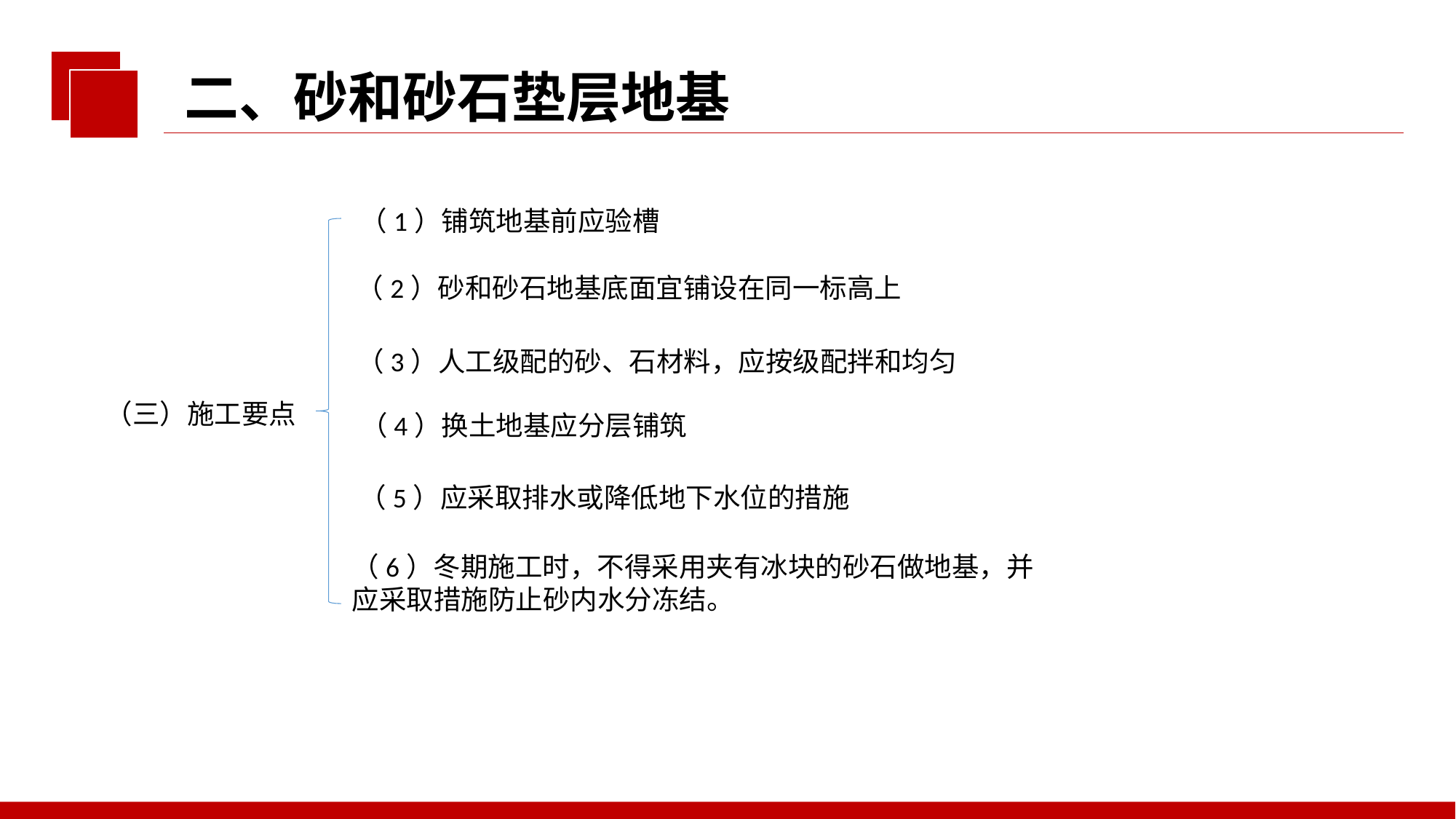

二、砂和砂石垫层地基
（1）铺筑地基前应验槽

（2）砂和砂石地基底面宜铺设在同一标高上
（3）人工级配的砂、石材料，应按级配拌和均匀
（三）施工要点
（4）换土地基应分层铺筑
（5）应采取排水或降低地下水位的措施
（6）冬期施工时，不得采用夹有冰块的砂石做地基，并应采取措施防止砂内水分冻结。